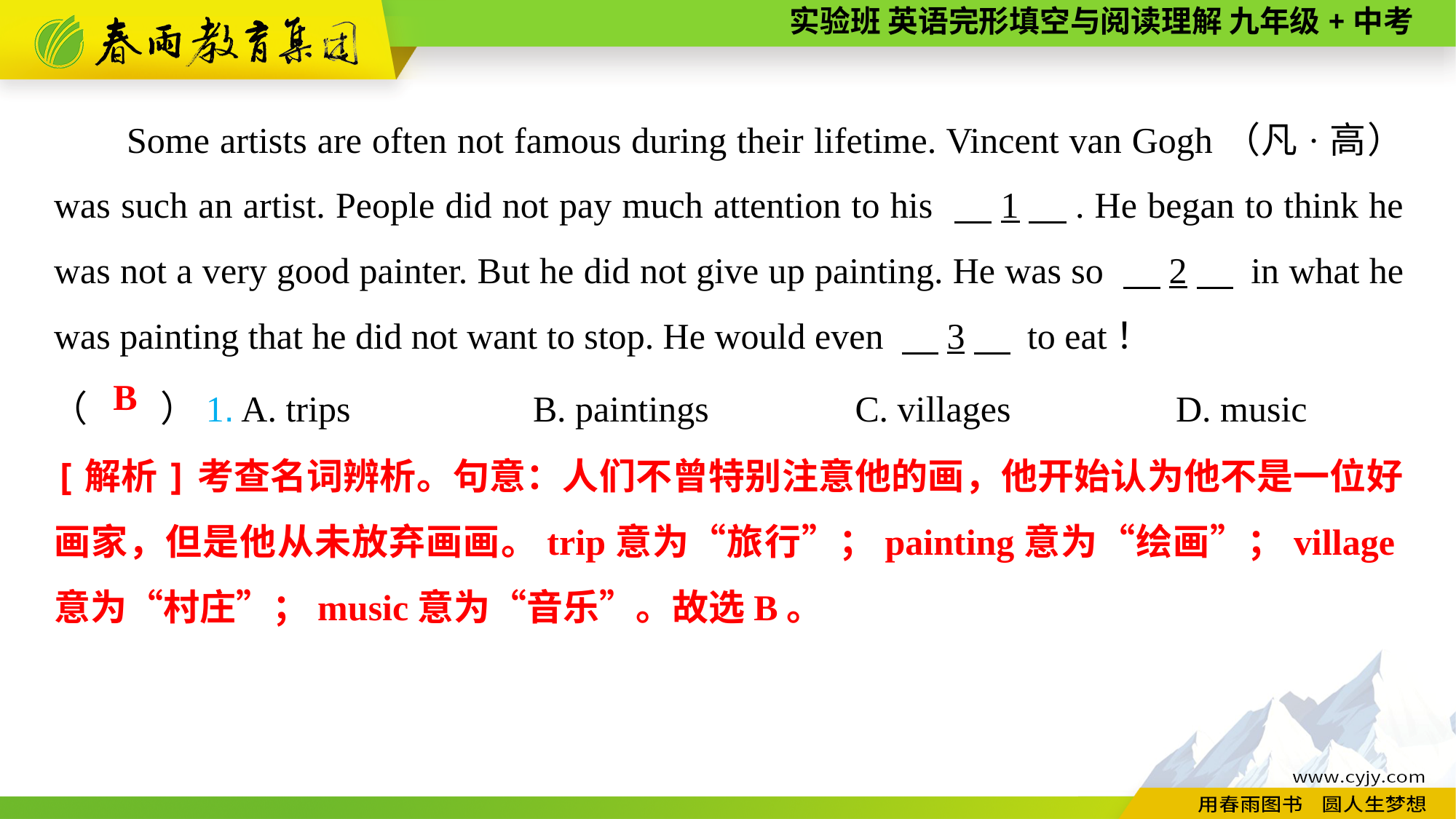

Some artists are often not famous during their lifetime. Vincent van Gogh（凡·高） was such an artist. People did not pay much attention to his 　1　. He began to think he was not a very good painter. But he did not give up painting. He was so 　2　 in what he was painting that he did not want to stop. He would even 　3　 to eat！
（　　）1. A. trips	B. paintings	C. villages	D. music
B
[解析]考查名词辨析。句意：人们不曾特别注意他的画，他开始认为他不是一位好画家，但是他从未放弃画画。trip意为“旅行”；painting意为“绘画”；village意为“村庄”；music意为“音乐”。故选B。